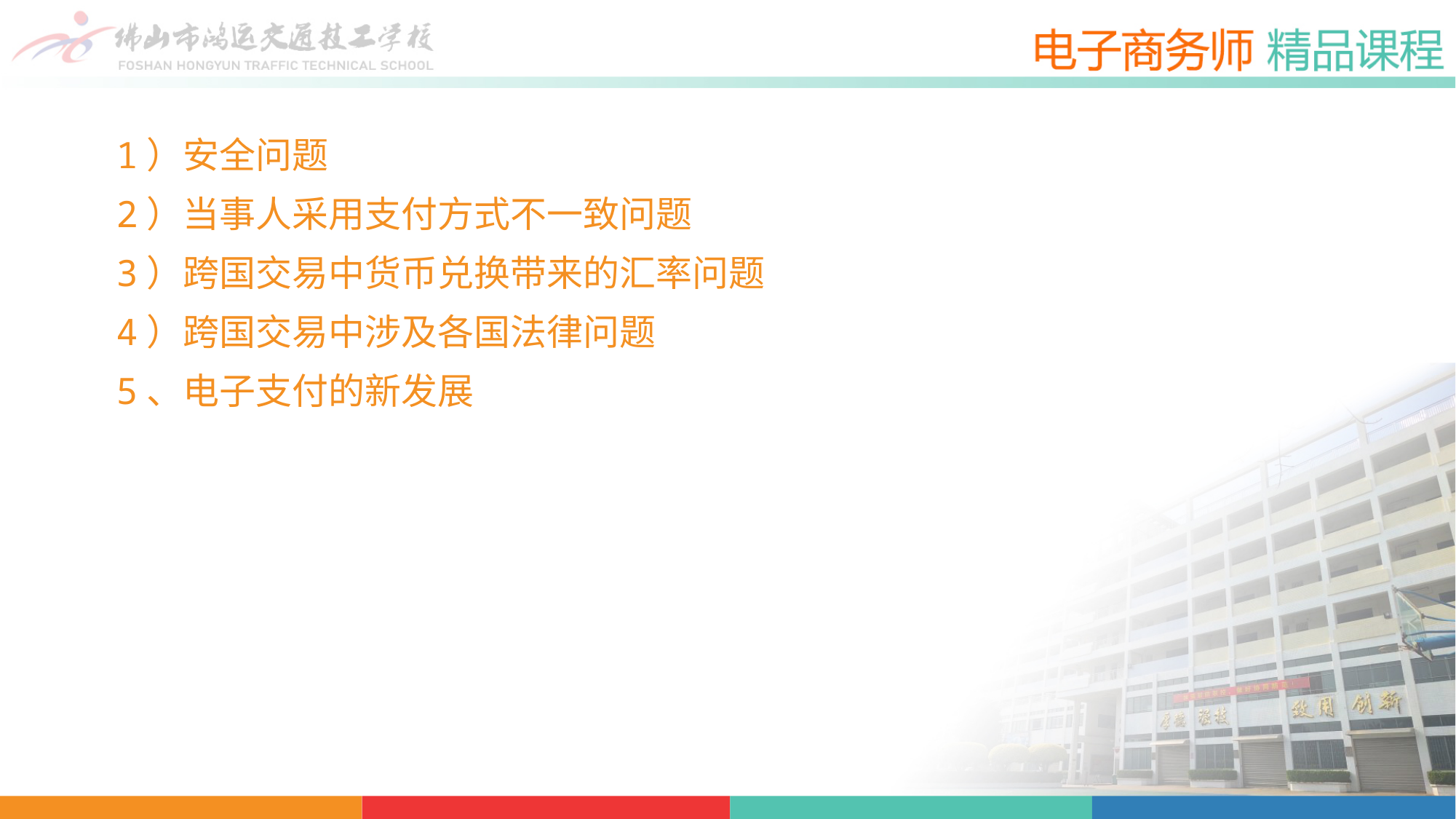

1）安全问题
2）当事人采用支付方式不一致问题
3）跨国交易中货币兑换带来的汇率问题
4）跨国交易中涉及各国法律问题
5、电子支付的新发展